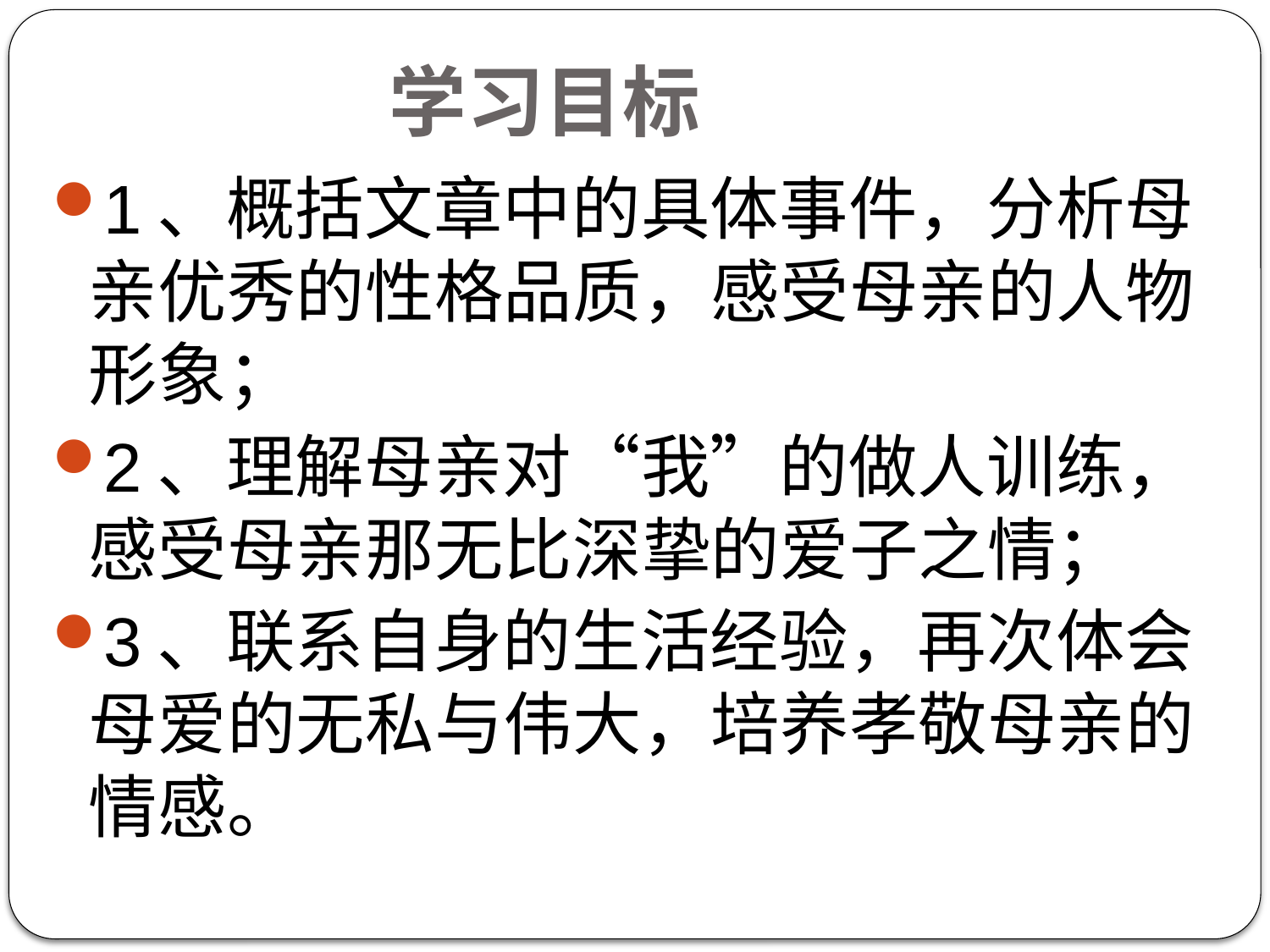

# 学习目标
1、概括文章中的具体事件，分析母亲优秀的性格品质，感受母亲的人物形象；
2、理解母亲对“我”的做人训练，感受母亲那无比深挚的爱子之情；
3、联系自身的生活经验，再次体会母爱的无私与伟大，培养孝敬母亲的情感。